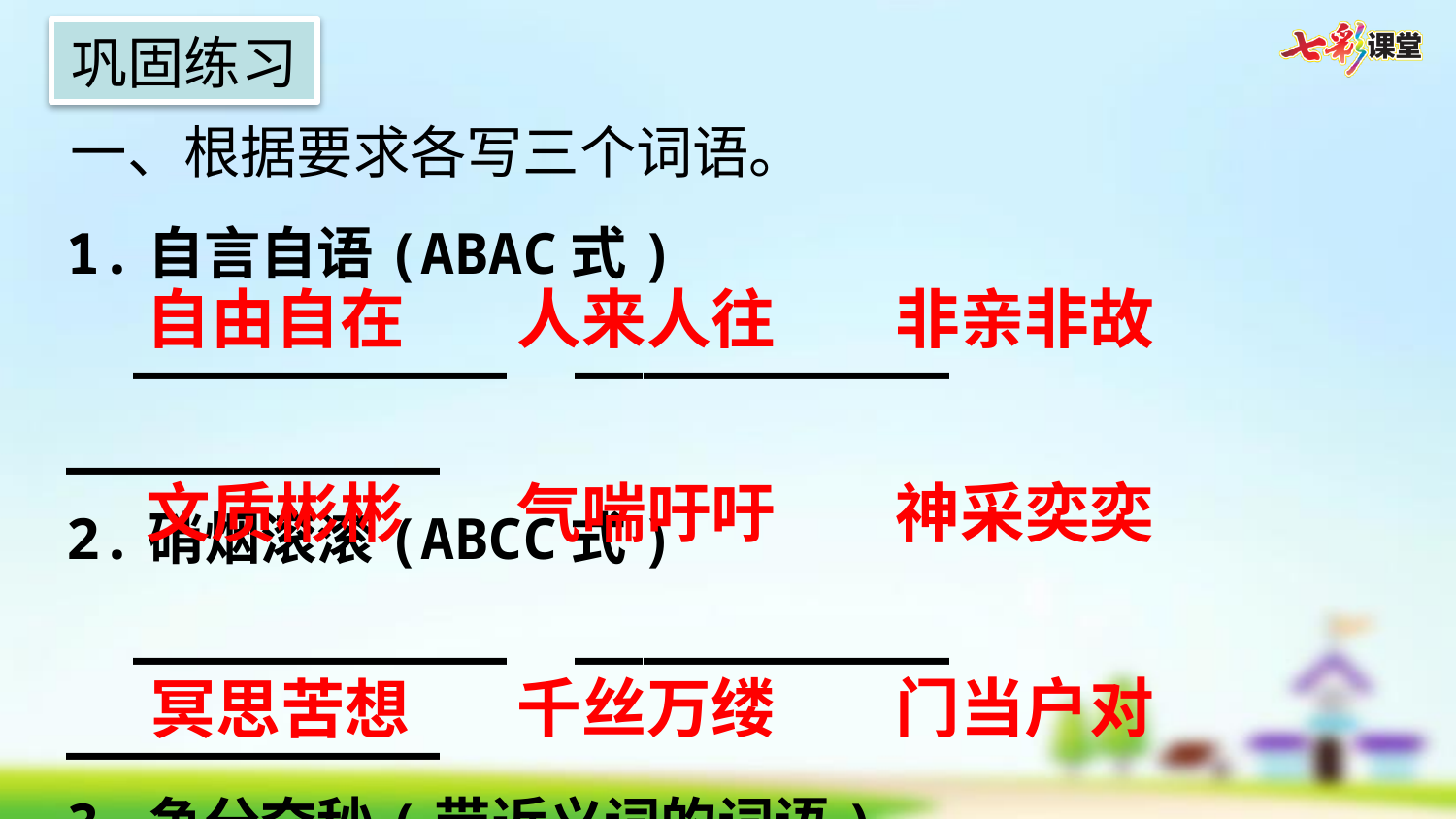

巩固练习
一、根据要求各写三个词语。
1.自言自语(ABAC式)
  ___________  ___________  ___________
2.硝烟滚滚(ABCC式)
  ___________  ___________  ___________
3.争分夺秒(带近义词的词语)
  ___________  ___________  ___________
自由自在
人来人往
非亲非故
文质彬彬
气喘吁吁
神采奕奕
千丝万缕
门当户对
冥思苦想